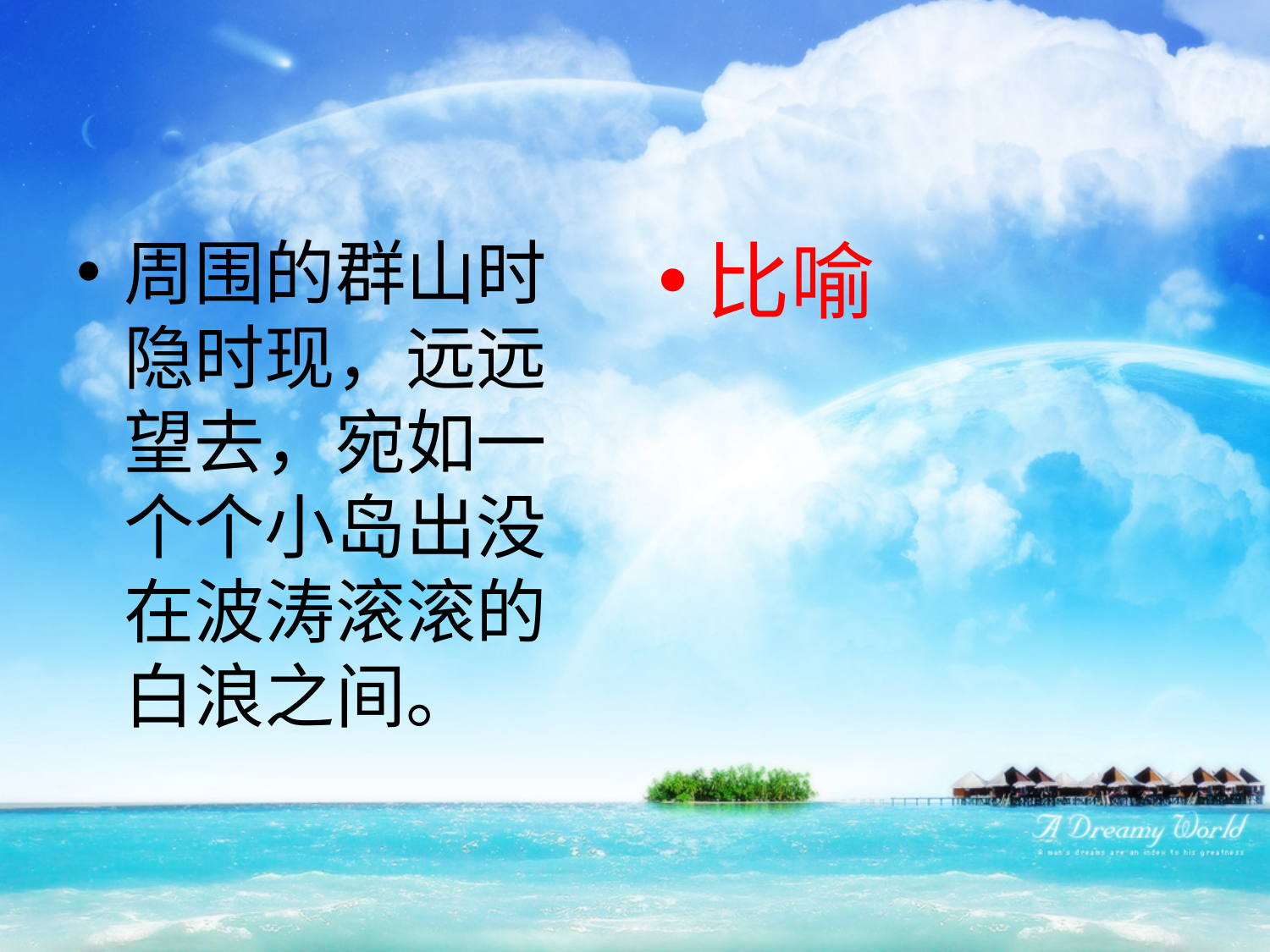

#
周围的群山时隐时现，远远望去，宛如一个个小岛出没在波涛滚滚的白浪之间。
比喻